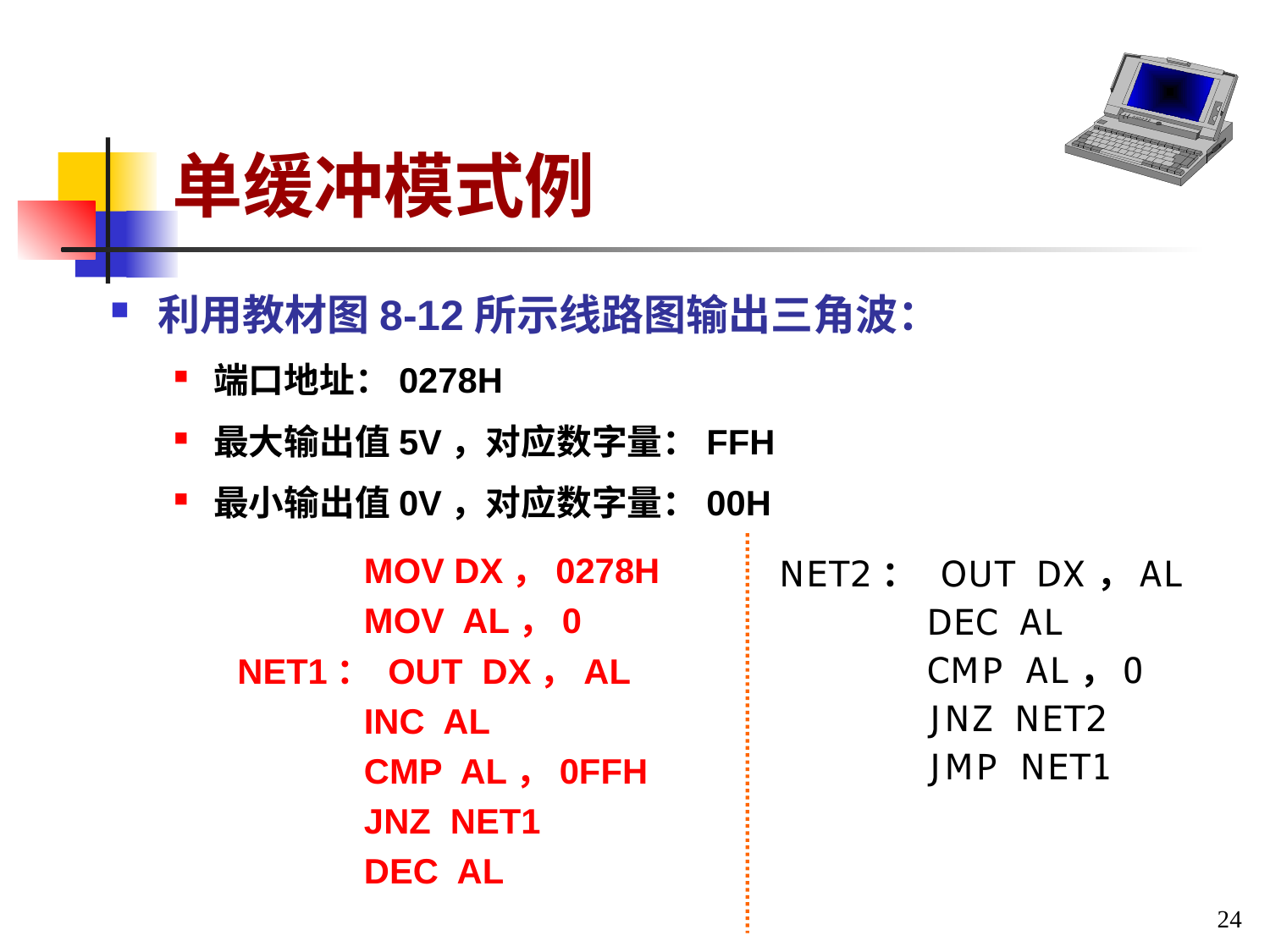

# 单缓冲模式例
利用教材图8-12所示线路图输出三角波：
端口地址：0278H
最大输出值5V，对应数字量：FFH
最小输出值0V，对应数字量：00H
             MOV DX，0278H
             MOV  AL，0
NET1： OUT  DX，AL
             INC  AL
             CMP  AL，0FFH
             JNZ  NET1
             DEC  AL

NET2：  OUT  DX，AL
  DEC  AL
  CMP  AL，0
  JNZ  NET2
  JMP  NET1
24